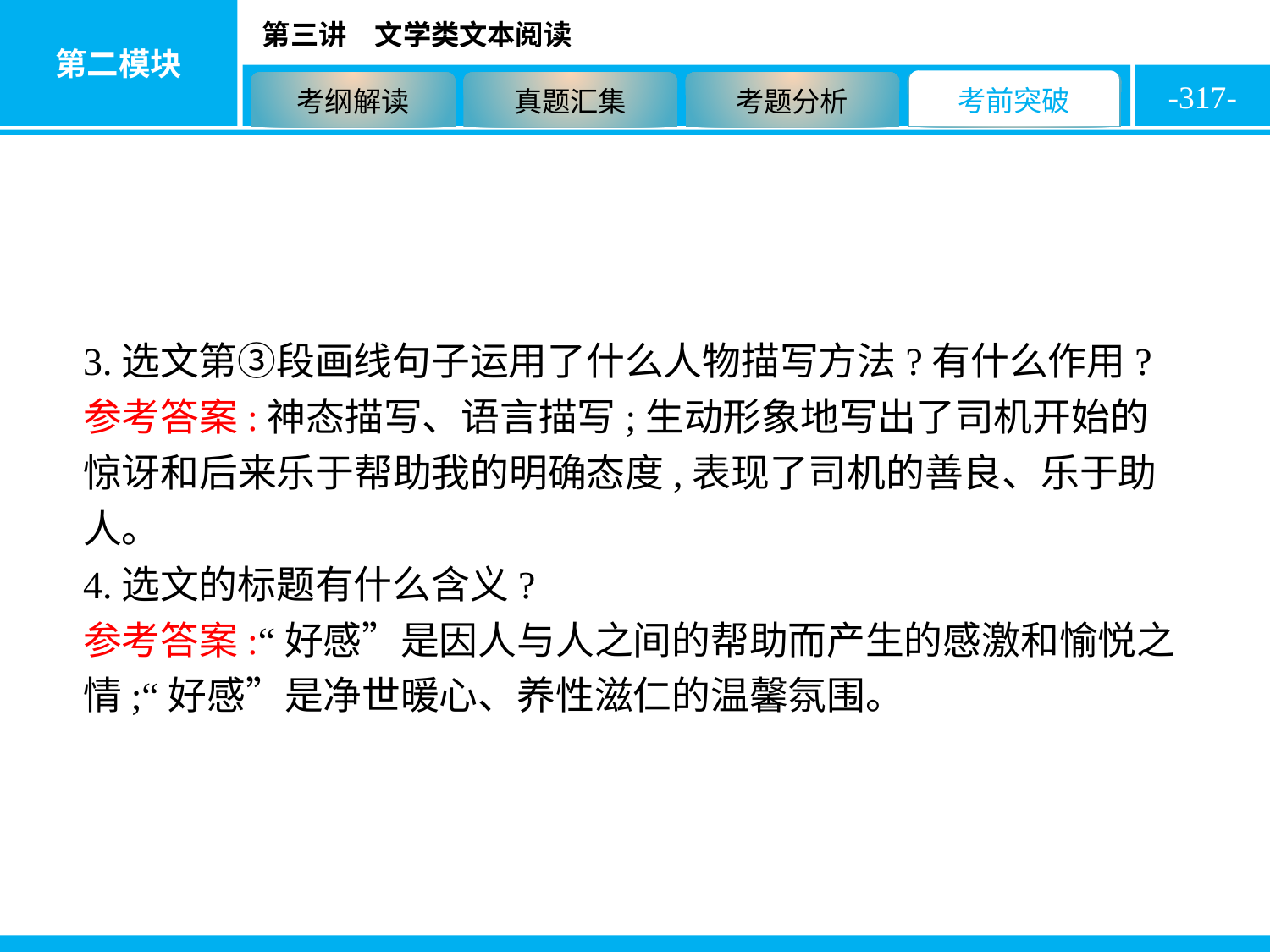

-317-
3.选文第③段画线句子运用了什么人物描写方法?有什么作用?
参考答案:神态描写、语言描写;生动形象地写出了司机开始的惊讶和后来乐于帮助我的明确态度,表现了司机的善良、乐于助人。
4.选文的标题有什么含义?
参考答案:“好感”是因人与人之间的帮助而产生的感激和愉悦之情;“好感”是净世暖心、养性滋仁的温馨氛围。